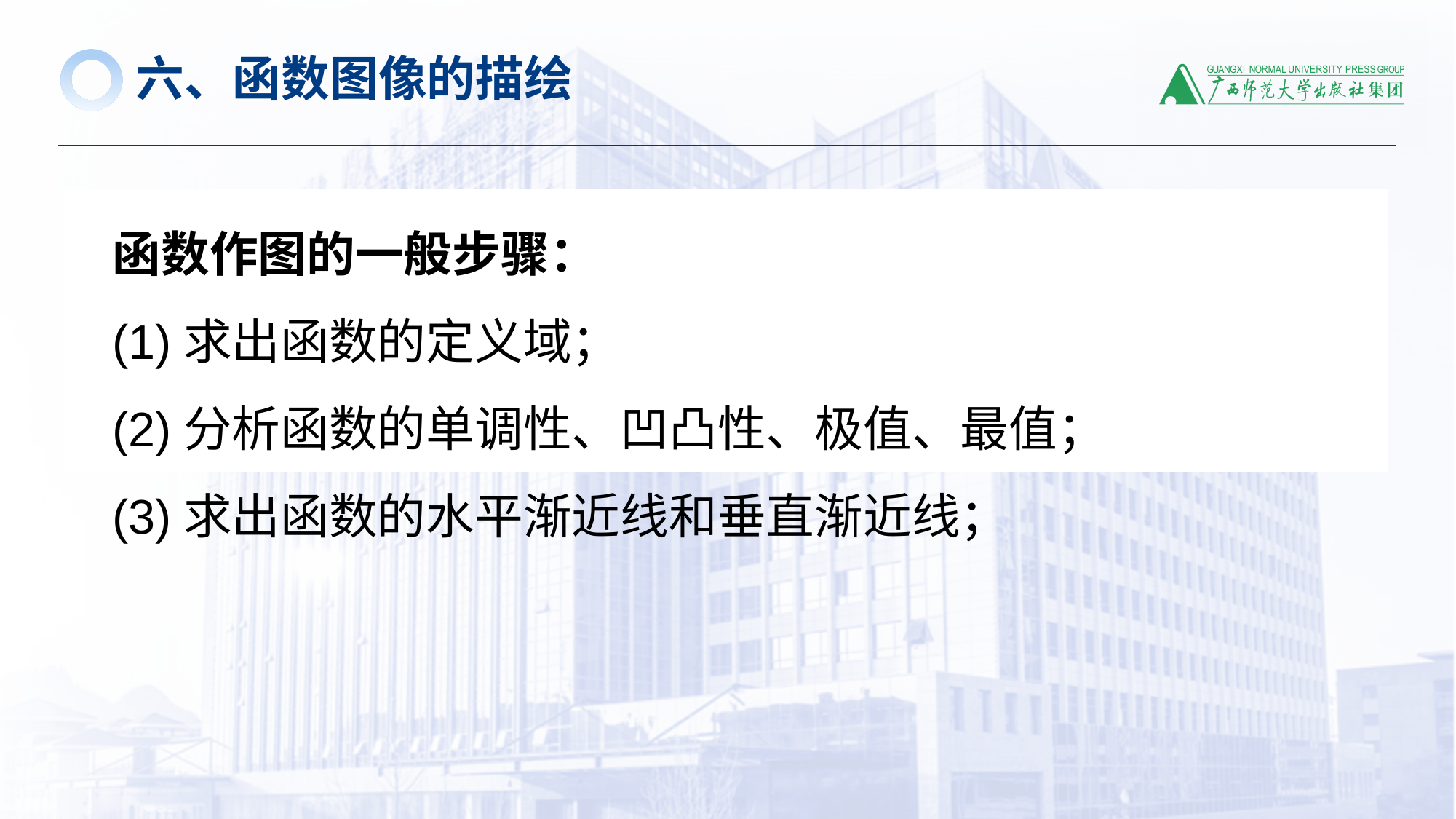

六、函数图像的描绘

函数作图的一般步骤：
(1)求出函数的定义域；
(2)分析函数的单调性、凹凸性、极值、最值；
(3)求出函数的水平渐近线和垂直渐近线；